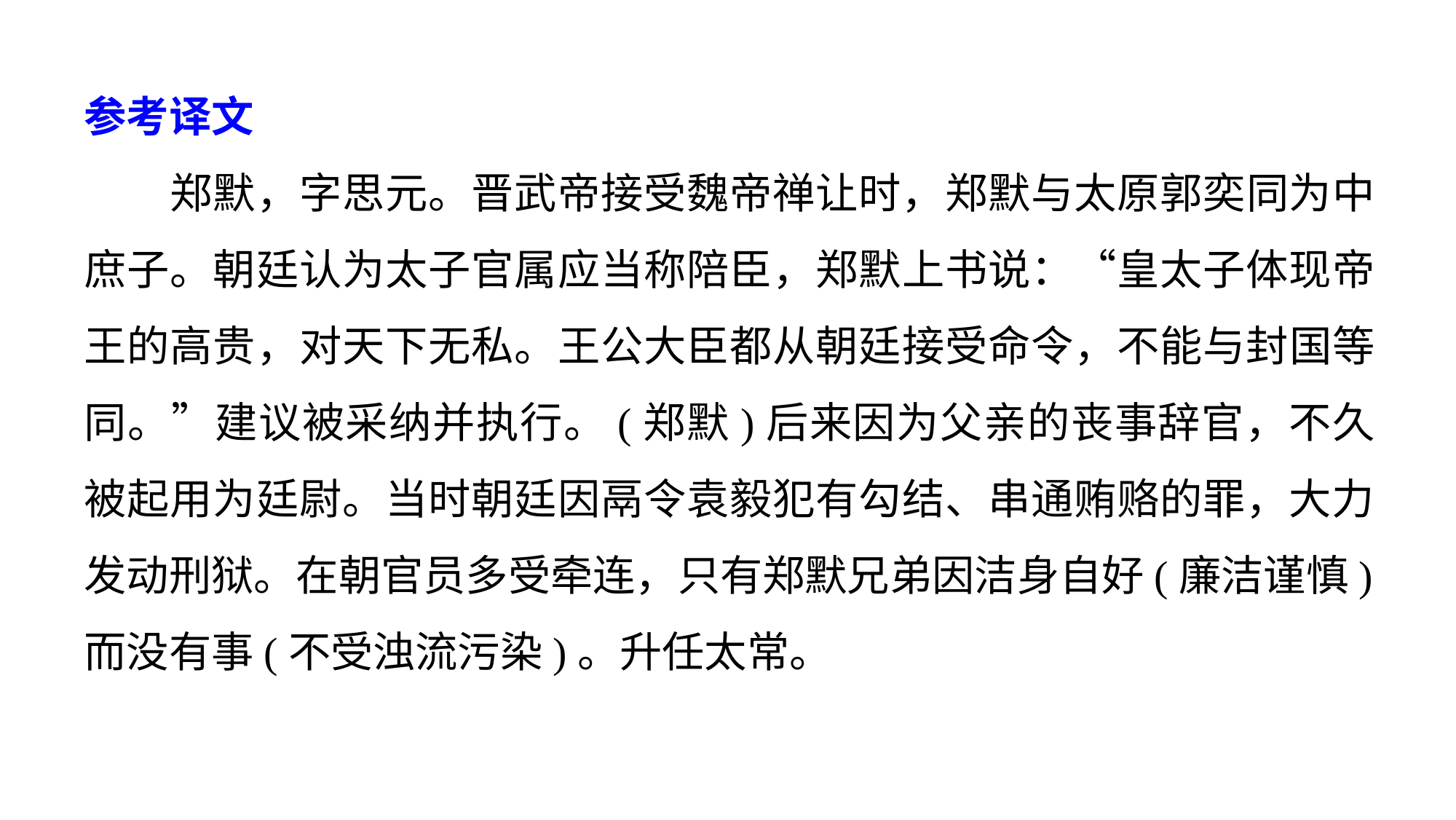

参考译文
郑默，字思元。晋武帝接受魏帝禅让时，郑默与太原郭奕同为中庶子。朝廷认为太子官属应当称陪臣，郑默上书说：“皇太子体现帝王的高贵，对天下无私。王公大臣都从朝廷接受命令，不能与封国等同。”建议被采纳并执行。(郑默)后来因为父亲的丧事辞官，不久被起用为廷尉。当时朝廷因鬲令袁毅犯有勾结、串通贿赂的罪，大力发动刑狱。在朝官员多受牵连，只有郑默兄弟因洁身自好(廉洁谨慎)而没有事(不受浊流污染)。升任太常。